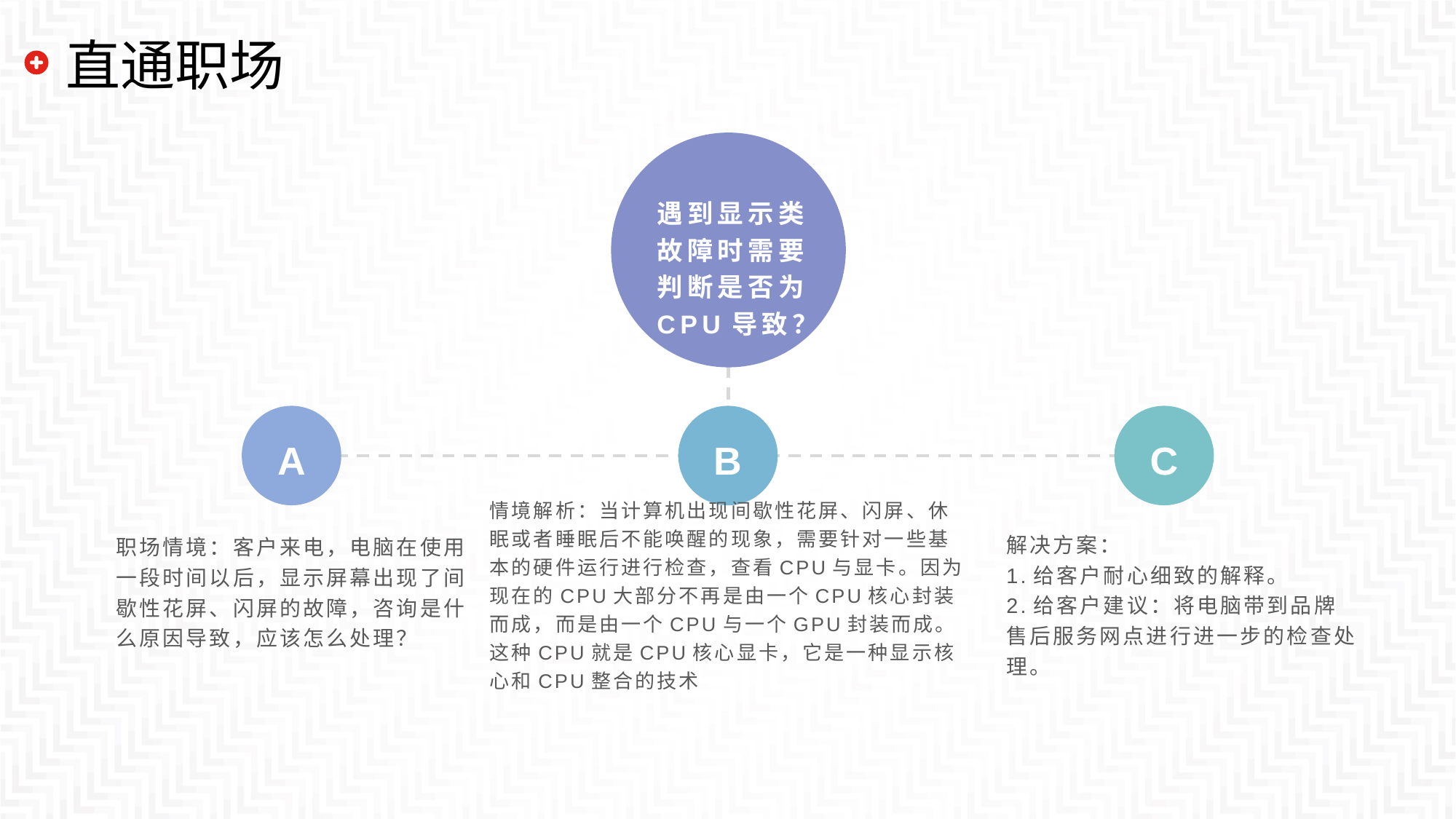

# 直通职场

遇到显示类故障时需要判断是否为CPU导致？

A
B
C
情境解析：当计算机出现间歇性花屏、闪屏、休眠或者睡眠后不能唤醒的现象，需要针对一些基本的硬件运行进行检查，查看CPU与显卡。因为现在的CPU大部分不再是由一个CPU核心封装而成，而是由一个CPU与一个GPU封装而成。这种CPU就是CPU核心显卡，它是一种显示核心和CPU整合的技术
解决方案：
1.给客户耐心细致的解释。
2.给客户建议：将电脑带到品牌售后服务网点进行进一步的检查处理。
职场情境：客户来电，电脑在使用一段时间以后，显示屏幕出现了间歇性花屏、闪屏的故障，咨询是什么原因导致，应该怎么处理？